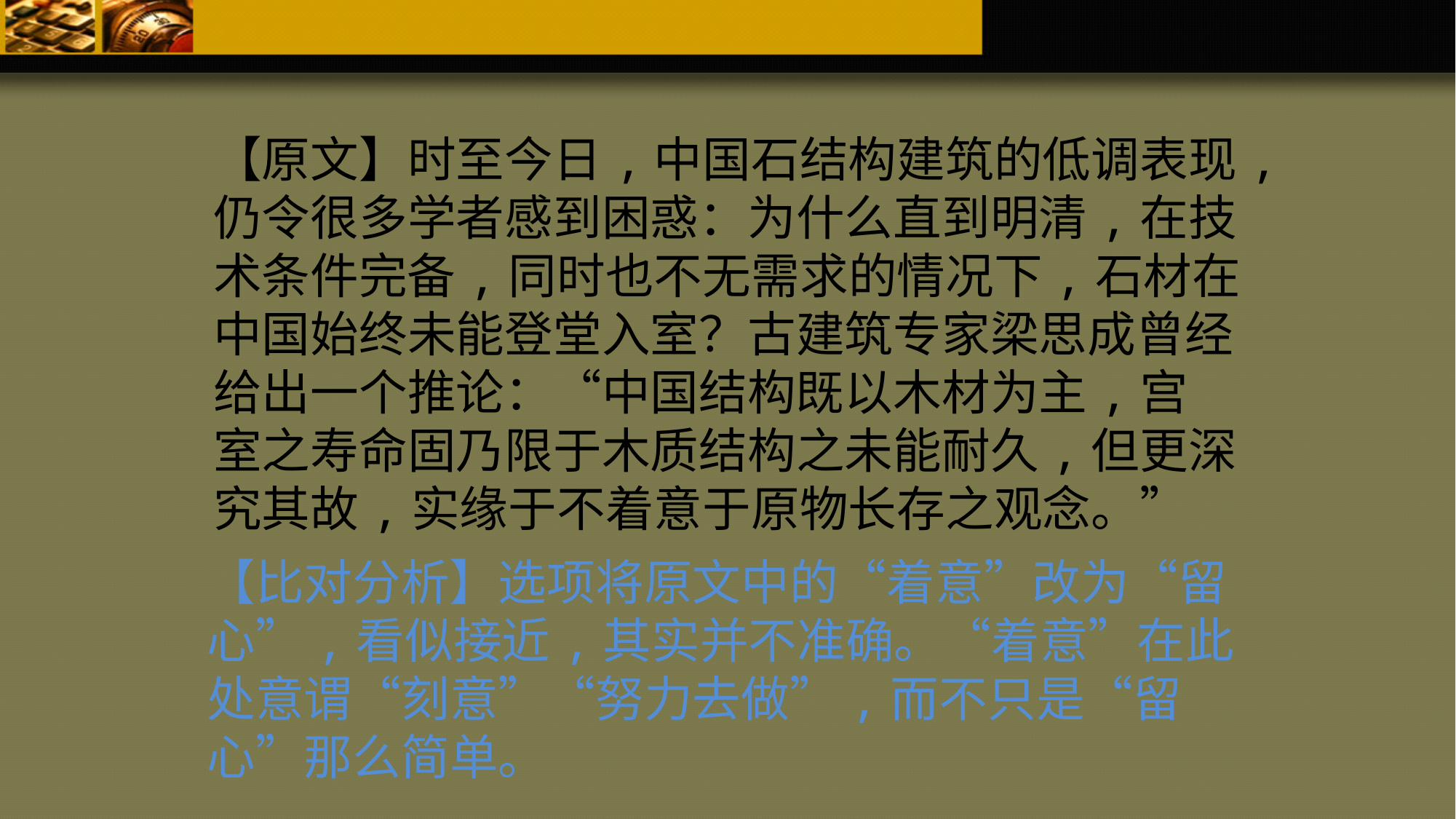

【原文】时至今日,中国石结构建筑的低调表现,仍令很多学者感到困惑：为什么直到明清,在技术条件完备,同时也不无需求的情况下,石材在中国始终未能登堂入室？古建筑专家梁思成曾经给出一个推论：“中国结构既以木材为主,宫
室之寿命固乃限于木质结构之未能耐久,但更深究其故,实缘于不着意于原物长存之观念。”
【比对分析】选项将原文中的“着意”改为“留心”,看似接近,其实并不准确。“着意”在此处意谓“刻意”“努力去做”,而不只是“留心”那么简单。